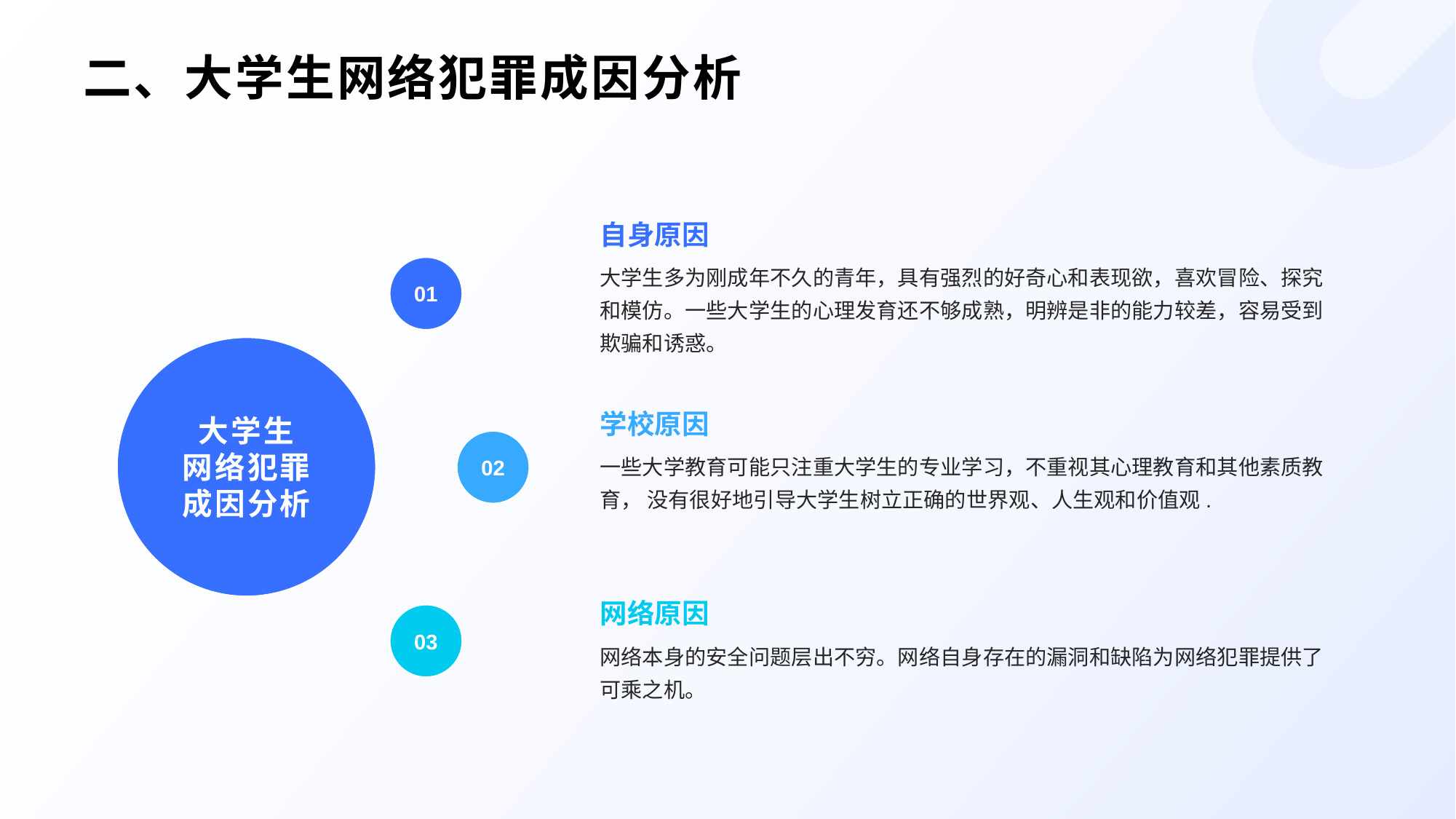

# 二、大学生网络犯罪成因分析
自身原因

大学生多为刚成年不久的青年，具有强烈的好奇心和表现欲，喜欢冒险、探究和模仿。一些大学生的心理发育还不够成熟，明辨是非的能力较差，容易受到欺骗和诱惑。
01
大学生
网络犯罪
成因分析
学校原因
02
一些大学教育可能只注重大学生的专业学习，不重视其心理教育和其他素质教育， 没有很好地引导大学生树立正确的世界观、人生观和价值观.
网络原因
03
网络本身的安全问题层出不穷。网络自身存在的漏洞和缺陷为网络犯罪提供了可乘之机。